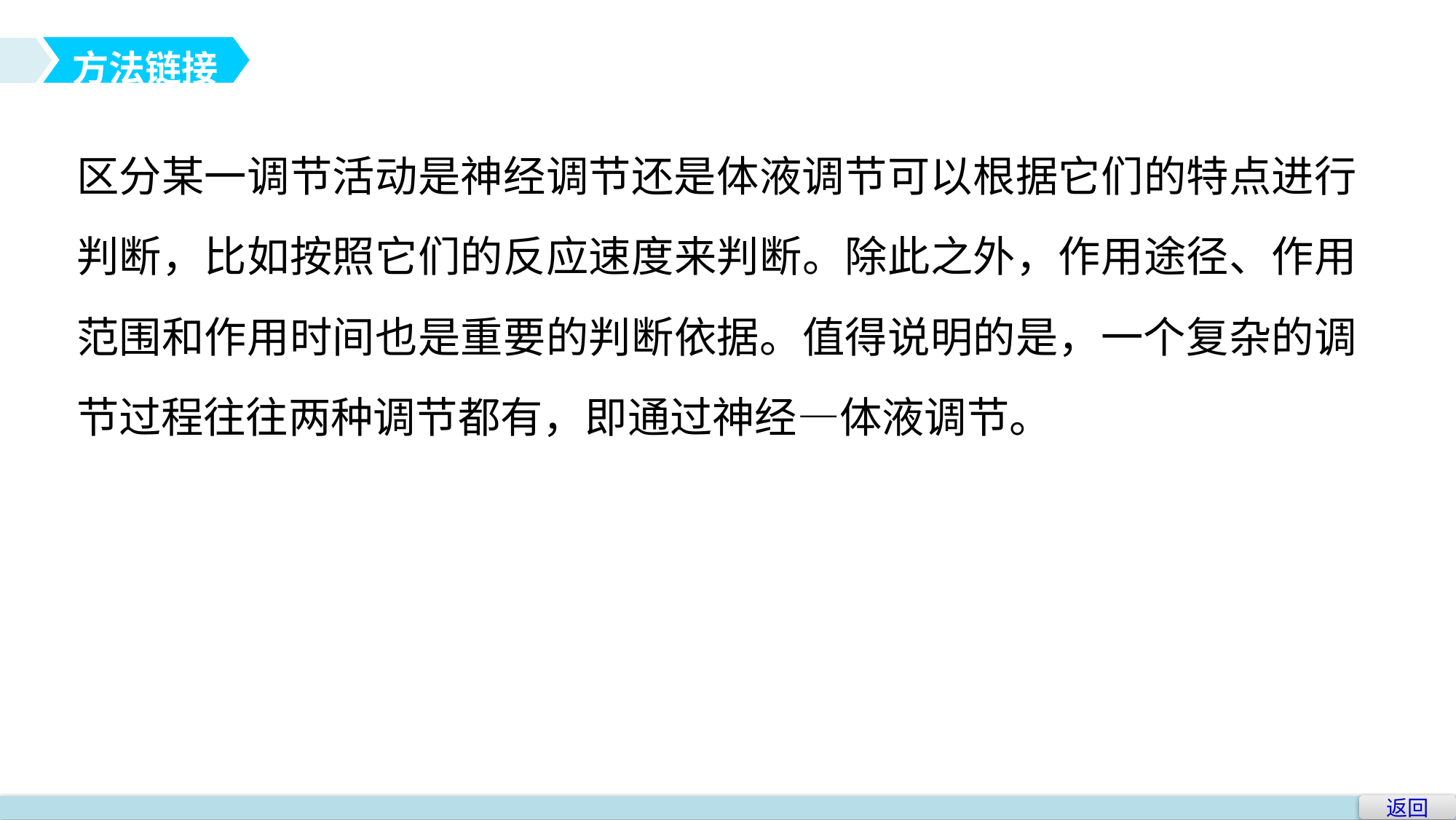

方法链接

区分某一调节活动是神经调节还是体液调节可以根据它们的特点进行判断，比如按照它们的反应速度来判断。除此之外，作用途径、作用范围和作用时间也是重要的判断依据。值得说明的是，一个复杂的调节过程往往两种调节都有，即通过神经—体液调节。
返回